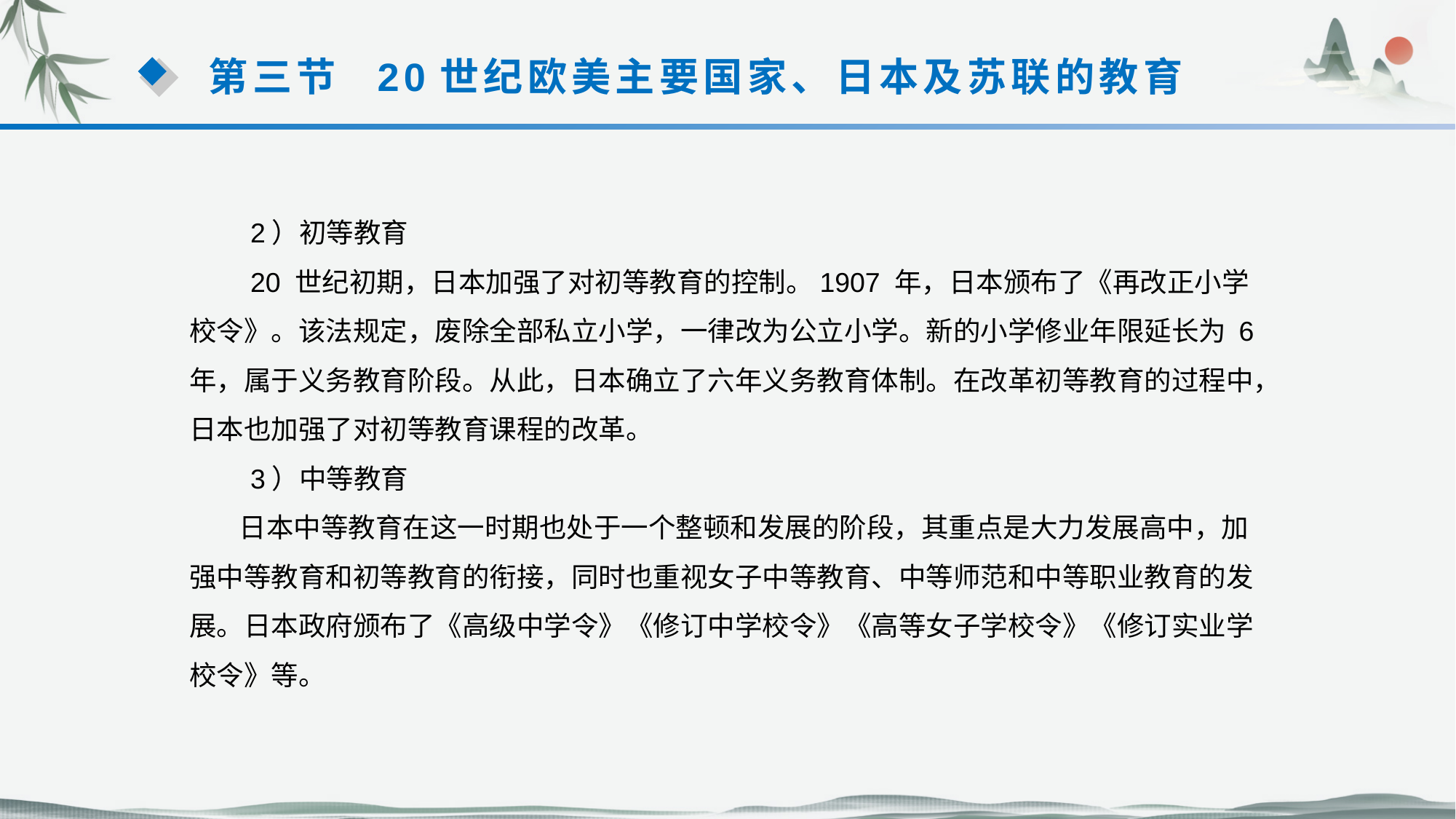

第三节  20世纪欧美主要国家、日本及苏联的教育

        2）初等教育
        20 世纪初期，日本加强了对初等教育的控制。1907 年，日本颁布了《再改正小学校令》。该法规定，废除全部私立小学，一律改为公立小学。新的小学修业年限延长为 6 年，属于义务教育阶段。从此，日本确立了六年义务教育体制。在改革初等教育的过程中，日本也加强了对初等教育课程的改革。
        3）中等教育
       日本中等教育在这一时期也处于一个整顿和发展的阶段，其重点是大力发展高中，加强中等教育和初等教育的衔接，同时也重视女子中等教育、中等师范和中等职业教育的发展。日本政府颁布了《高级中学令》《修订中学校令》《高等女子学校令》《修订实业学校令》等。